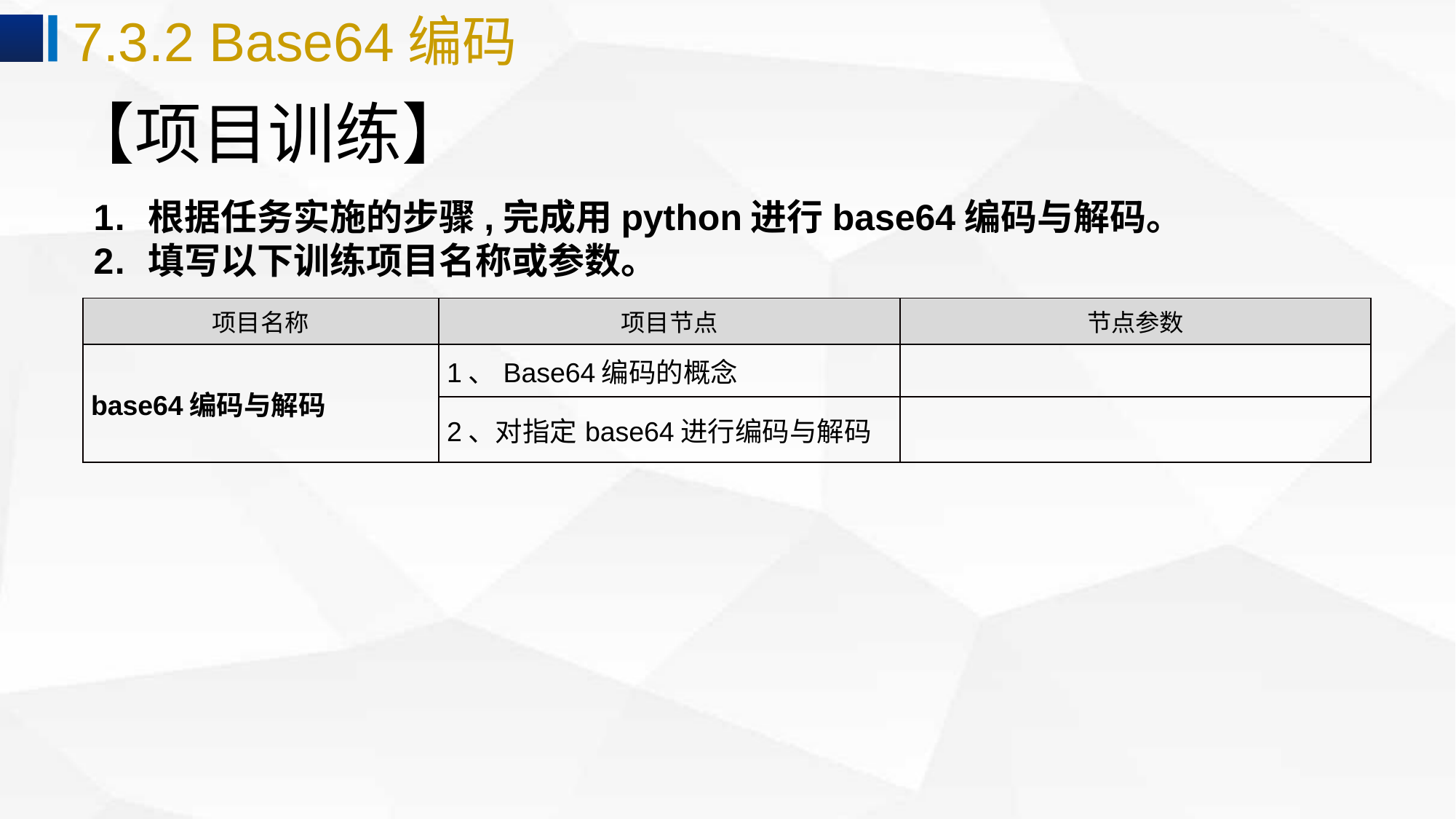

7.3.2 Base64编码

# 【项目训练】
根据任务实施的步骤,完成用python进行base64编码与解码。
填写以下训练项目名称或参数。
| 项目名称 | 项目节点 | 节点参数 |
| --- | --- | --- |
| base64编码与解码 | 1、Base64编码的概念 |  |
|  | 2、对指定base64进行编码与解码 |  |